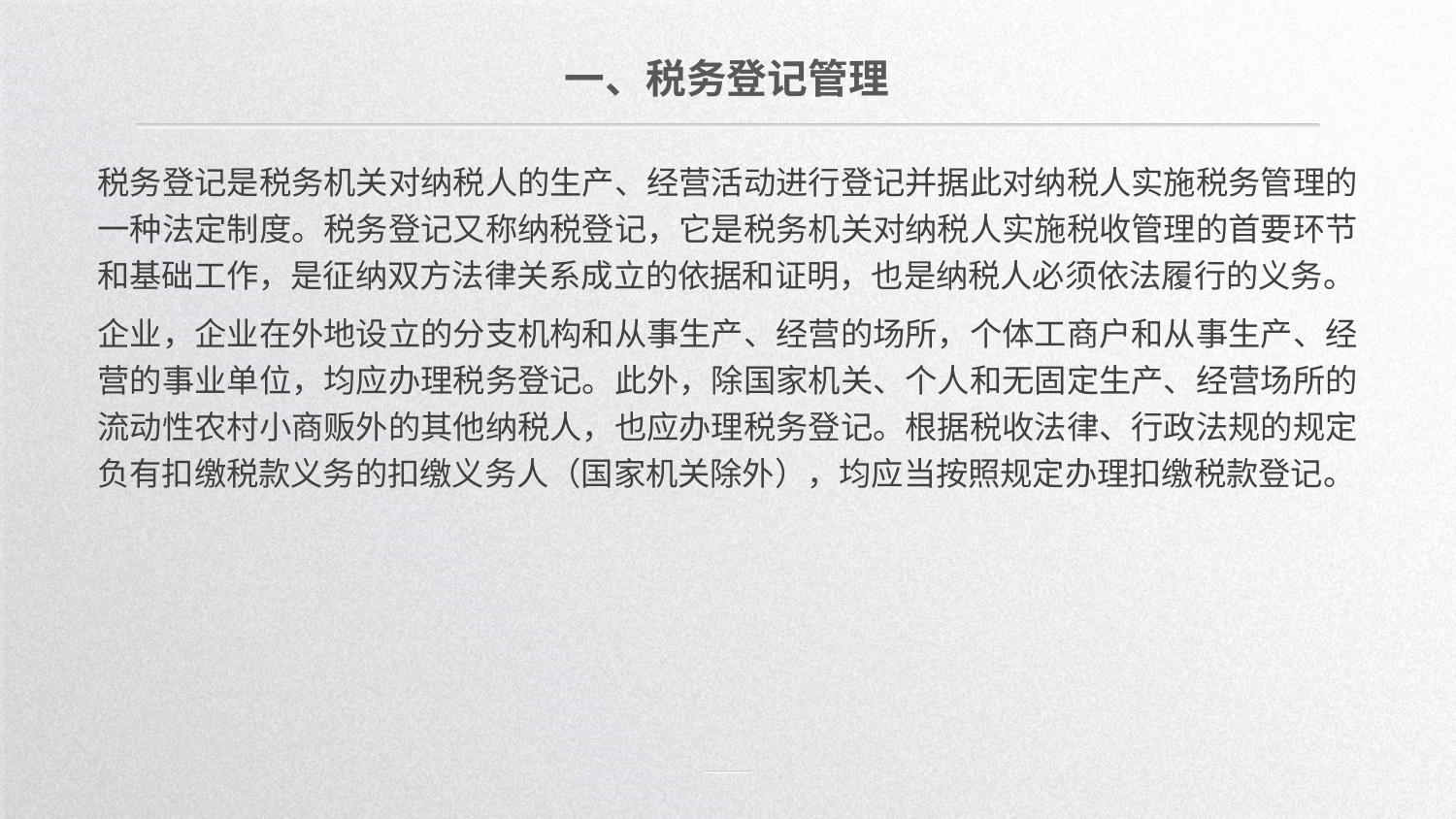

一、税务登记管理
税务登记是税务机关对纳税人的生产、经营活动进行登记并据此对纳税人实施税务管理的一种法定制度。税务登记又称纳税登记，它是税务机关对纳税人实施税收管理的首要环节和基础工作，是征纳双方法律关系成立的依据和证明，也是纳税人必须依法履行的义务。
企业，企业在外地设立的分支机构和从事生产、经营的场所，个体工商户和从事生产、经营的事业单位，均应办理税务登记。此外，除国家机关、个人和无固定生产、经营场所的流动性农村小商贩外的其他纳税人，也应办理税务登记。根据税收法律、行政法规的规定负有扣缴税款义务的扣缴义务人（国家机关除外），均应当按照规定办理扣缴税款登记。